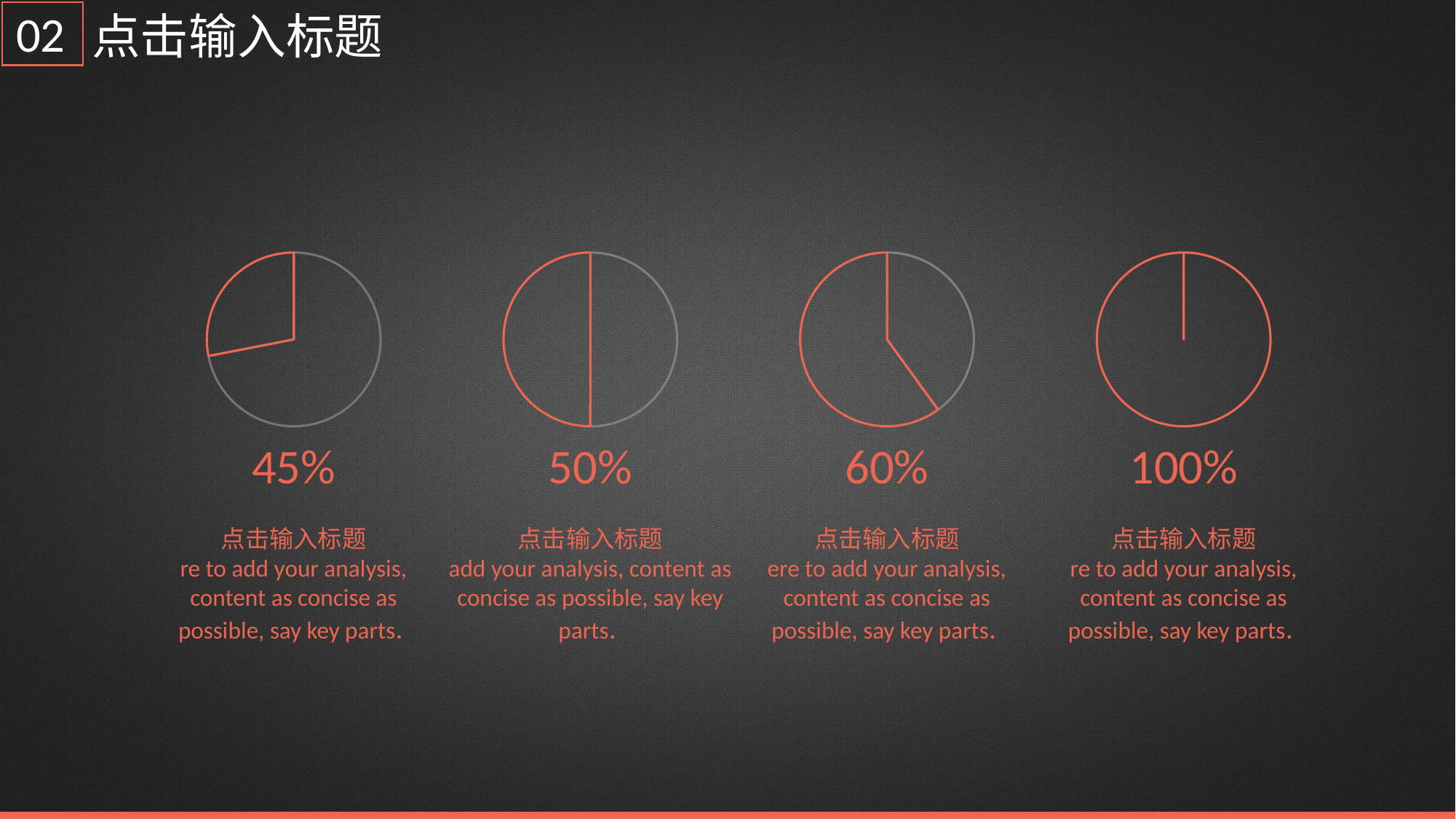

02
点击输入标题

### Chart

| Category | 销售额 |
|---|---|
| 第一季度 | 8.2 |
| 第二季度 | 3.2 |

### Chart

| Category | 销售额 |
|---|---|
| 第一季度 | 5.0 |
| 第二季度 | 5.0 |

### Chart

| Category | 销售额 |
|---|---|
| 第一季度 | 4.0 |
| 第二季度 | 6.0 |

### Chart

| Category | 销售额 |
|---|---|
| 第一季度 | 0.0 |
| 第二季度 | 10.0 |
100%
60%
50%
45%
点击输入标题
re to add your analysis, content as concise as possible, say key parts.
点击输入标题
add your analysis, content as concise as possible, say key parts.
点击输入标题
ere to add your analysis, content as concise as possible, say key parts.
点击输入标题
re to add your analysis, content as concise as possible, say key parts.